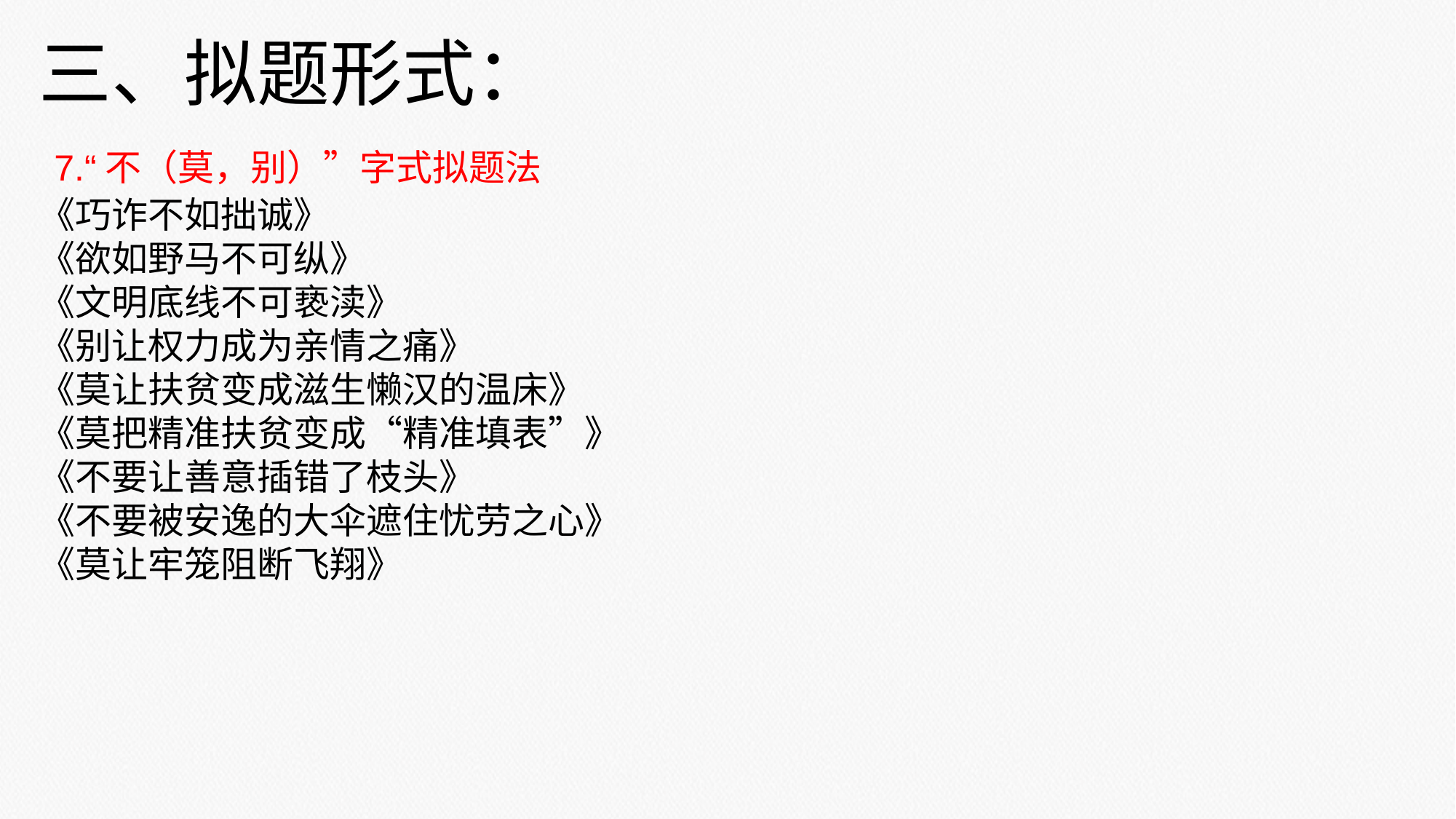

三、拟题形式：
 7.“不（莫，别）”字式拟题法
《巧诈不如拙诚》
《欲如野马不可纵》
《文明底线不可亵渎》
《别让权力成为亲情之痛》
《莫让扶贫变成滋生懒汉的温床》
《莫把精准扶贫变成“精准填表”》
《不要让善意插错了枝头》
《不要被安逸的大伞遮住忧劳之心》
《莫让牢笼阻断飞翔》